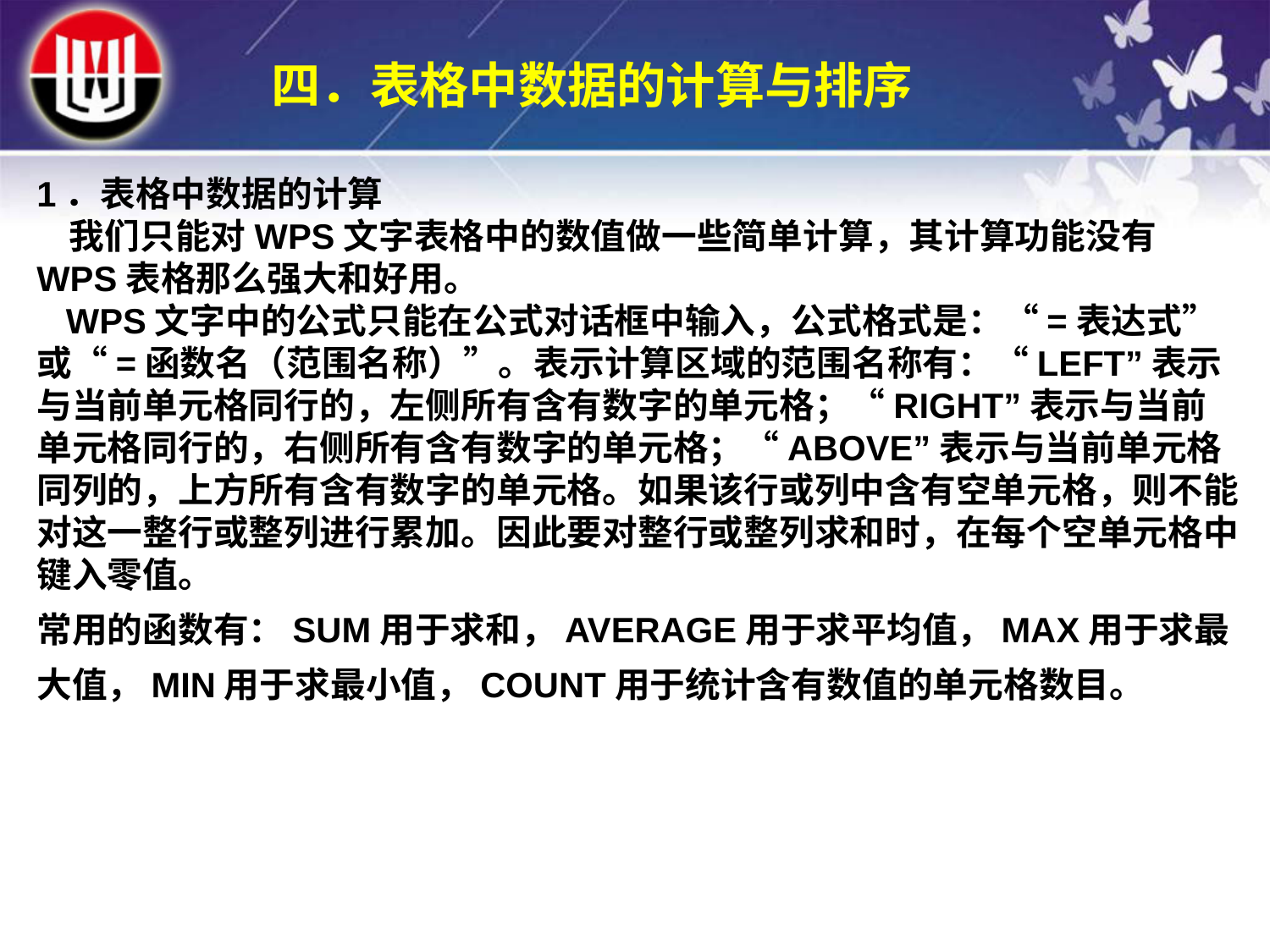

四．表格中数据的计算与排序
1．表格中数据的计算   我们只能对WPS文字表格中的数值做一些简单计算，其计算功能没有WPS表格那么强大和好用。   WPS文字中的公式只能在公式对话框中输入，公式格式是：“=表达式”或“=函数名（范围名称）”。表示计算区域的范围名称有：“LEFT”表示与当前单元格同行的，左侧所有含有数字的单元格；“RIGHT”表示与当前单元格同行的，右侧所有含有数字的单元格；“ABOVE”表示与当前单元格同列的，上方所有含有数字的单元格。如果该行或列中含有空单元格，则不能对这一整行或整列进行累加。因此要对整行或整列求和时，在每个空单元格中键入零值。常用的函数有：SUM用于求和，AVERAGE用于求平均值，MAX用于求最大值，MIN用于求最小值，COUNT用于统计含有数值的单元格数目。